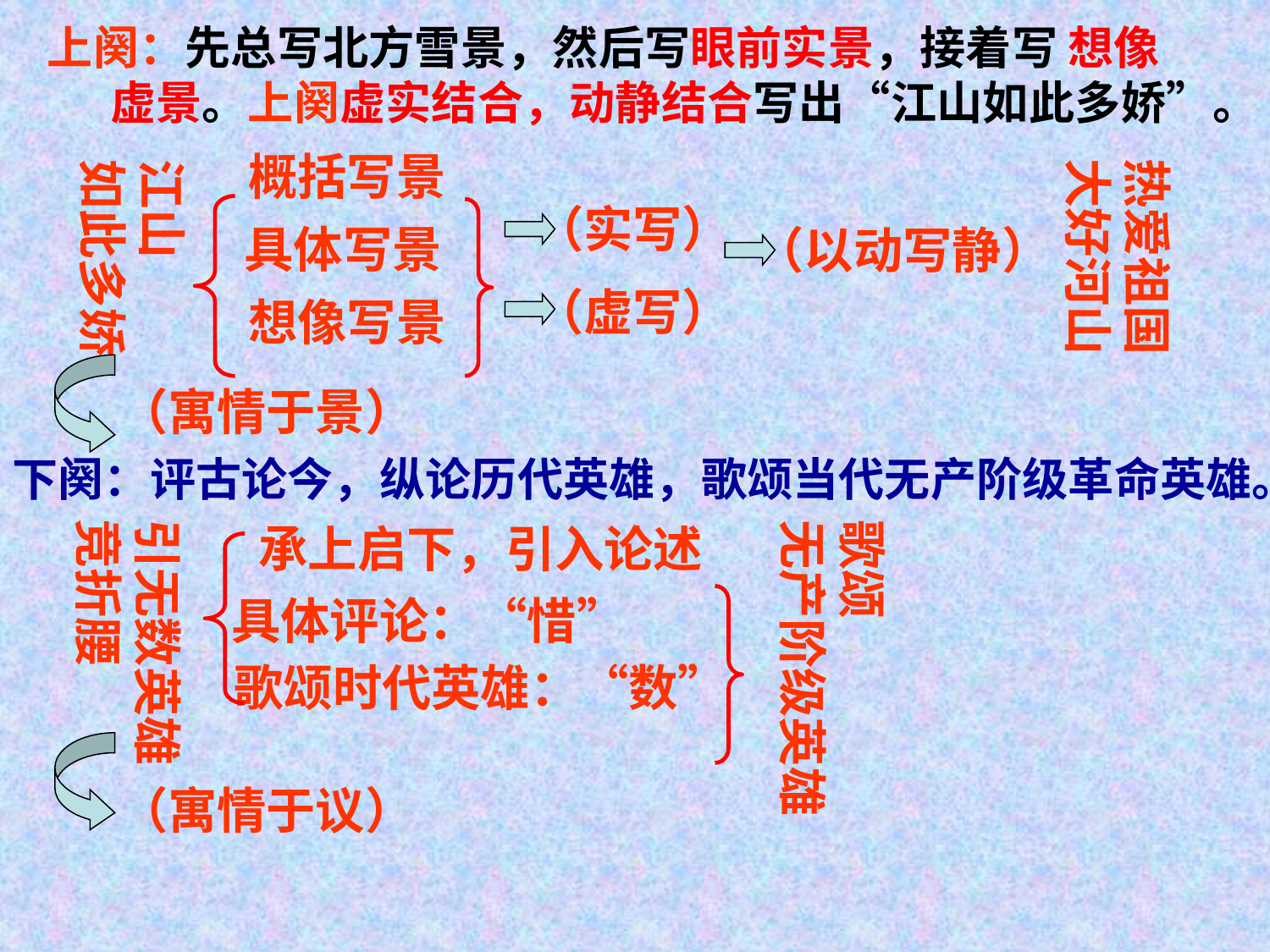

上阕：先总写北方雪景，然后写眼前实景，接着写 想像
     虚景。上阕虚实结合，动静结合写出“江山如此多娇”。
概括写景
热爱祖国
大好河山
江山
如此多娇
（实写）

具体写景
（以动写静）

（虚写）
想像写景

（寓情于景）
下阕：评古论今，纵论历代英雄，歌颂当代无产阶级革命英雄。
引无数英雄
竞折腰
歌颂
无产阶级英雄
承上启下，引入论述

具体评论：“惜”

歌颂时代英雄：“数”

（寓情于议）